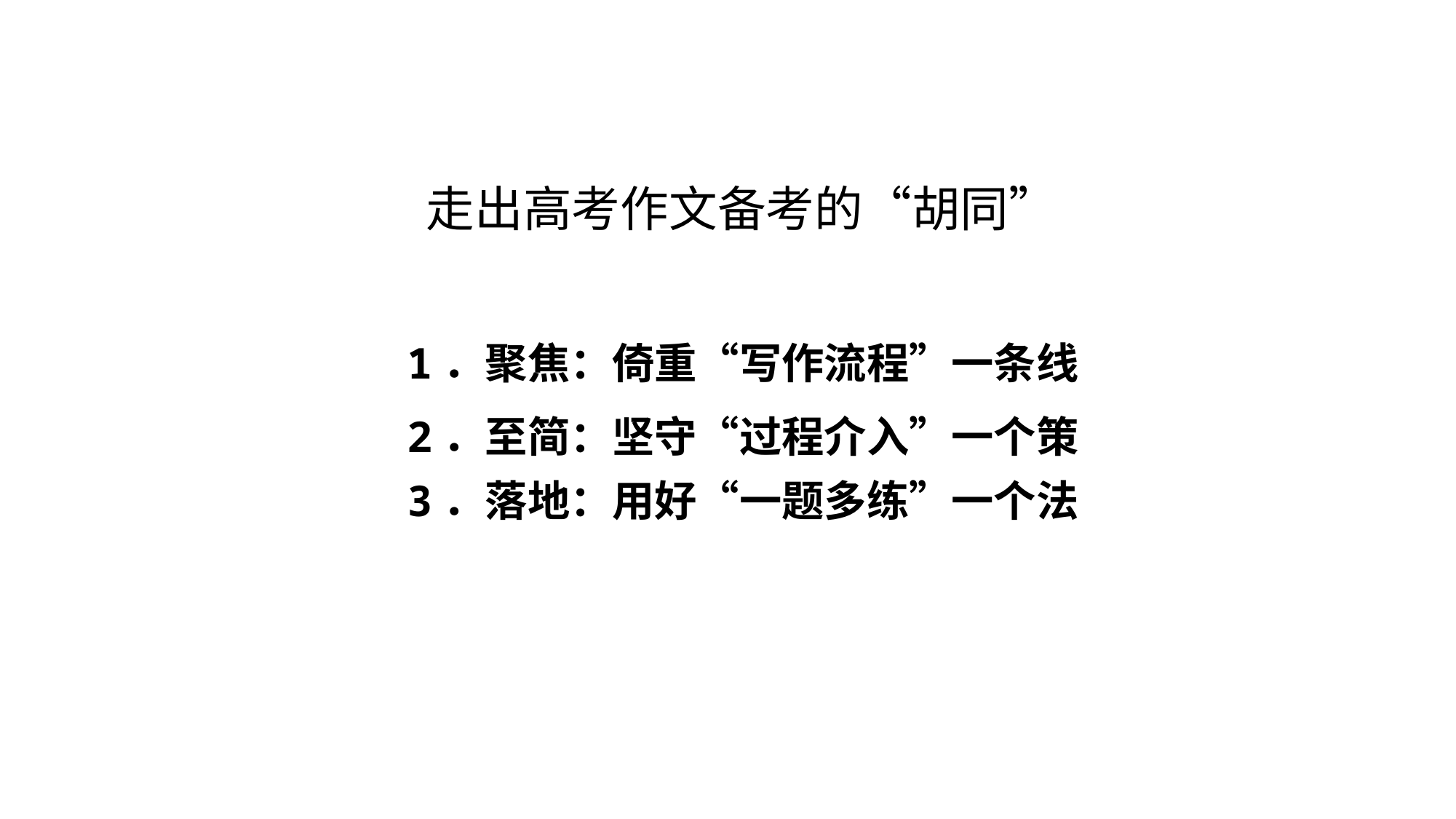

走出高考作文备考的“胡同”
1．聚焦：倚重“写作流程”一条线
2．至简：坚守“过程介入”一个策
3．落地：用好“一题多练”一个法